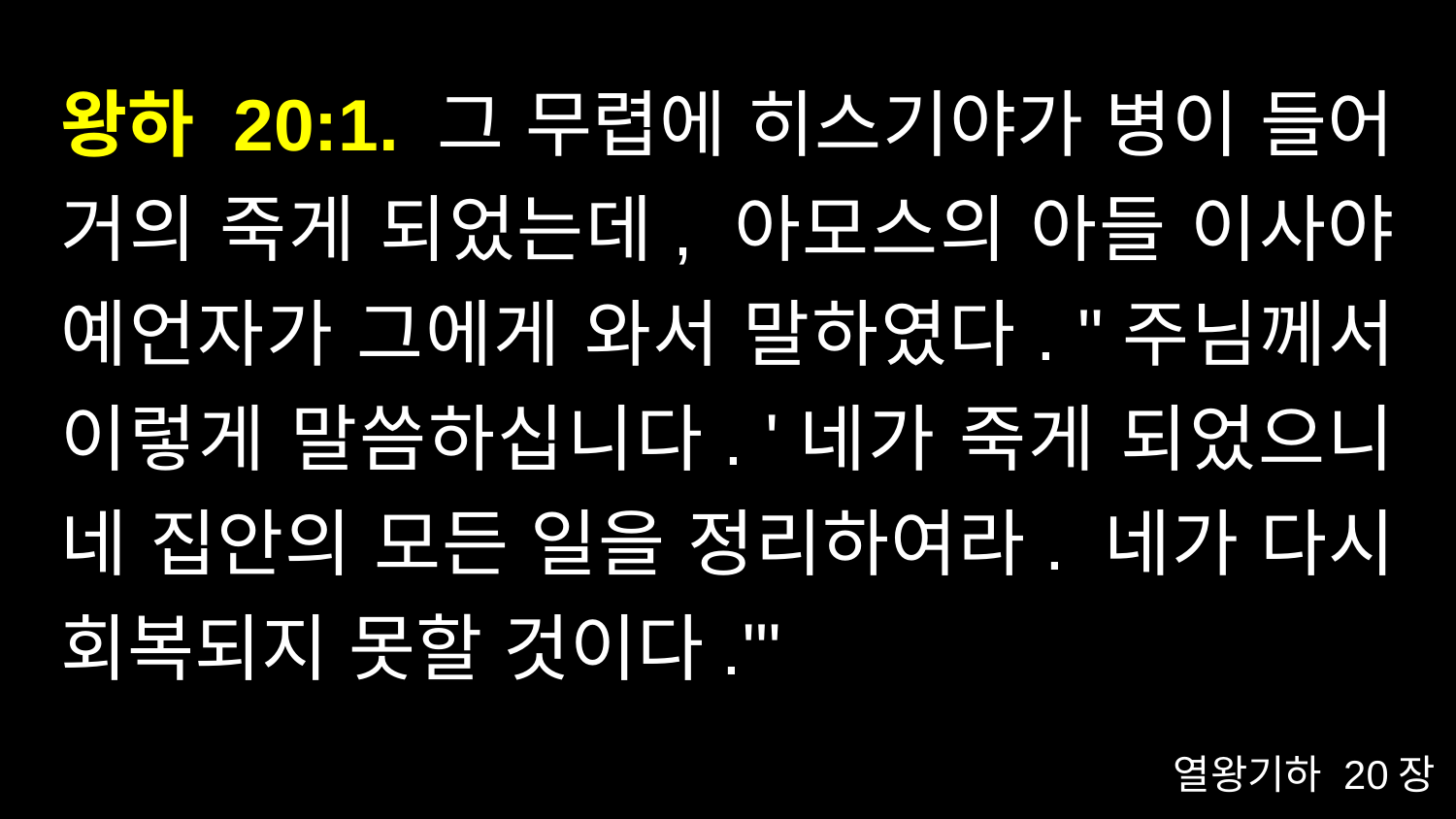

# 왕하 20:1. 그 무렵에 히스기야가 병이 들어 거의 죽게 되었는데, 아모스의 아들 이사야 예언자가 그에게 와서 말하였다. "주님께서 이렇게 말씀하십니다. '네가 죽게 되었으니 네 집안의 모든 일을 정리하여라. 네가 다시 회복되지 못할 것이다.'"
열왕기하 20장